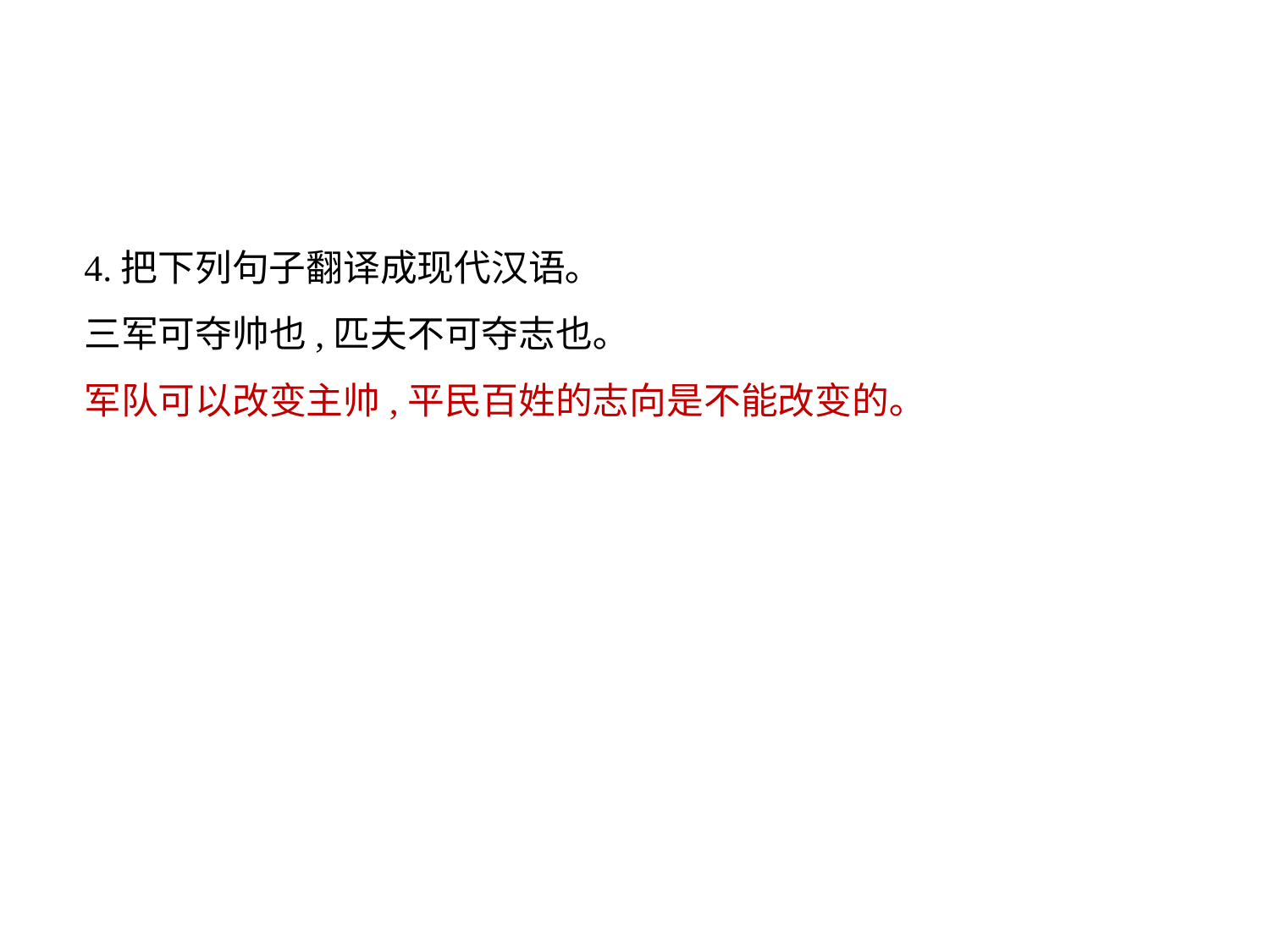

4.把下列句子翻译成现代汉语｡
三军可夺帅也,匹夫不可夺志也｡
军队可以改变主帅,平民百姓的志向是不能改变的｡